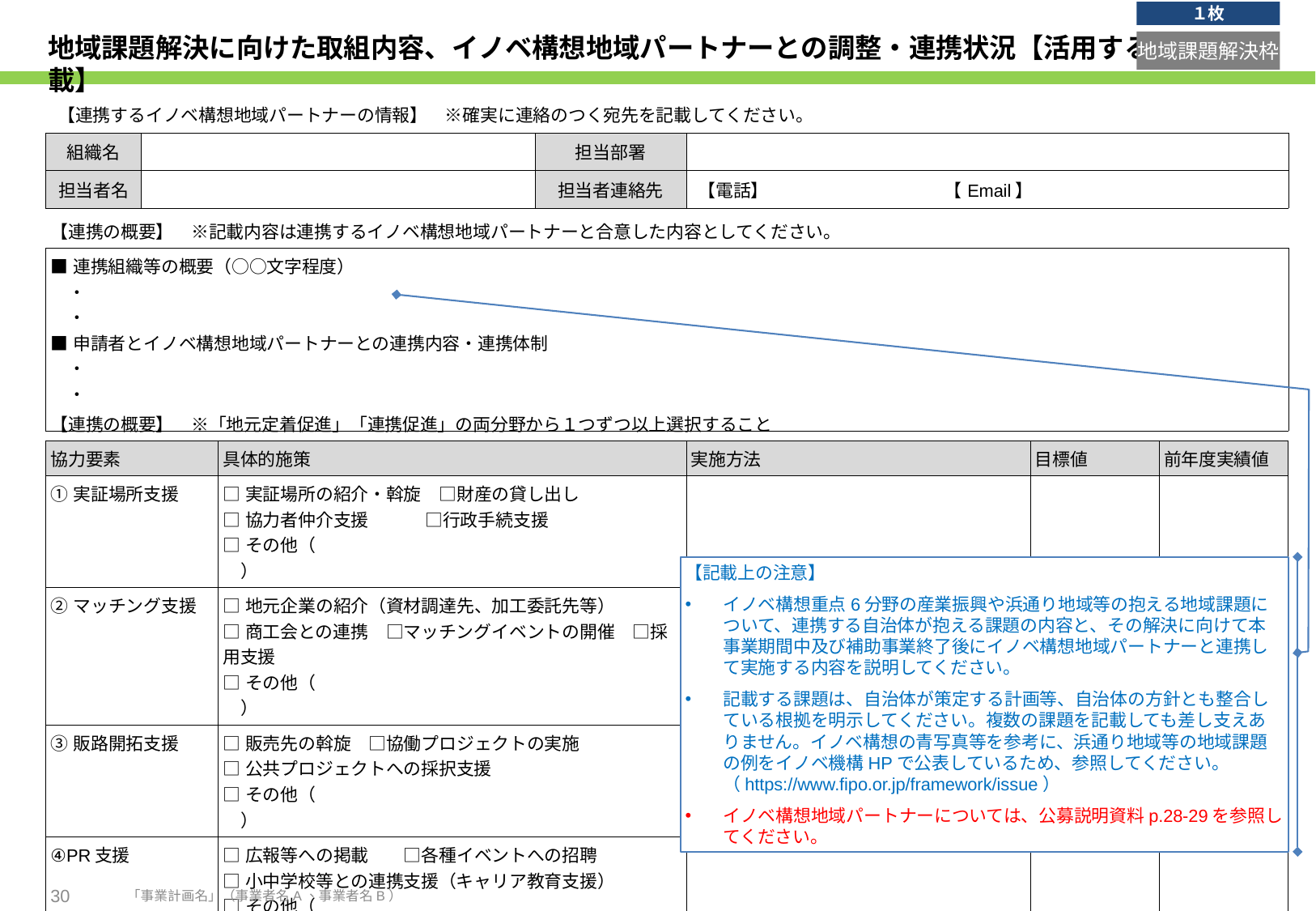

１枚
# 地域課題解決に向けた取組内容、イノベ構想地域パートナーとの調整・連携状況【活用する場合記載】
地域課題解決枠
| 【連携するイノベ構想地域パートナーの情報】　※確実に連絡のつく宛先を記載してください。 |  |  |  |
| --- | --- | --- | --- |
| 組織名 |  | 担当部署 |  |
| 担当者名 |  | 担当者連絡先 | 【電話】　　　　　　　　　　【Email】 |
| 【連携の概要】　※記載内容は連携するイノベ構想地域パートナーと合意した内容としてください。 |  |
| --- | --- |
| ■連携組織等の概要（○○文字程度） 　・ 　・ ■申請者とイノベ構想地域パートナーとの連携内容・連携体制 　・ 　・ | 実績値 |
| 【連携の概要】　※「地元定着促進」「連携促進」の両分野から１つずつ以上選択すること |  |  |  |  |
| --- | --- | --- | --- | --- |
| 協力要素 | 具体的施策 | 実施方法 | 目標値 | 前年度実績値 |
| ①実証場所支援 | □実証場所の紹介・斡旋　□財産の貸し出し □協力者仲介支援　　　 □行政手続支援 □その他（　　　　　　　　　　　　　　　　　　　　） |  |  |  |
| ②マッチング支援 | □地元企業の紹介（資材調達先、加工委託先等） □商工会との連携　□マッチングイベントの開催　□採用支援 □その他（　　　　　　　　　　　　　　　　　　　　） |  |  |  |
| ③販路開拓支援 | □販売先の斡旋　□協働プロジェクトの実施 □公共プロジェクトへの採択支援 □その他（　　　　　　　　　　　　　　　　　　　　） |  |  |  |
| ④PR支援 | □広報等への掲載　　□各種イベントへの招聘 □小中学校等との連携支援（キャリア教育支援） □その他（　　　　　　　　　　　　　　　　　　　　） |  |  |  |
| ⑤財政支援 | □賃料等の軽減　　　□資金提供 □その他（　　　　　　　　　　　　　　　　　　　　） |  |  |  |
| ⑥その他連携 | □検査への同席　　　□各種情報提供　□技術連携・指導 □住民説明への協力（資料・調査票等）　 □その他（　　　　　　　　　　　　　　　　　　　　） |  |  |  |
【記載上の注意】
イノベ構想重点6分野の産業振興や浜通り地域等の抱える地域課題について、連携する自治体が抱える課題の内容と、その解決に向けて本事業期間中及び補助事業終了後にイノベ構想地域パートナーと連携して実施する内容を説明してください。
記載する課題は、自治体が策定する計画等、自治体の方針とも整合している根拠を明示してください。複数の課題を記載しても差し支えありません。イノベ構想の青写真等を参考に、浜通り地域等の地域課題の例をイノベ機構HPで公表しているため、参照してください。（https://www.fipo.or.jp/framework/issue）
イノベ構想地域パートナーについては、公募説明資料p.28-29を参照してください。
30
「事業計画名」（事業者名A、事業者名B）